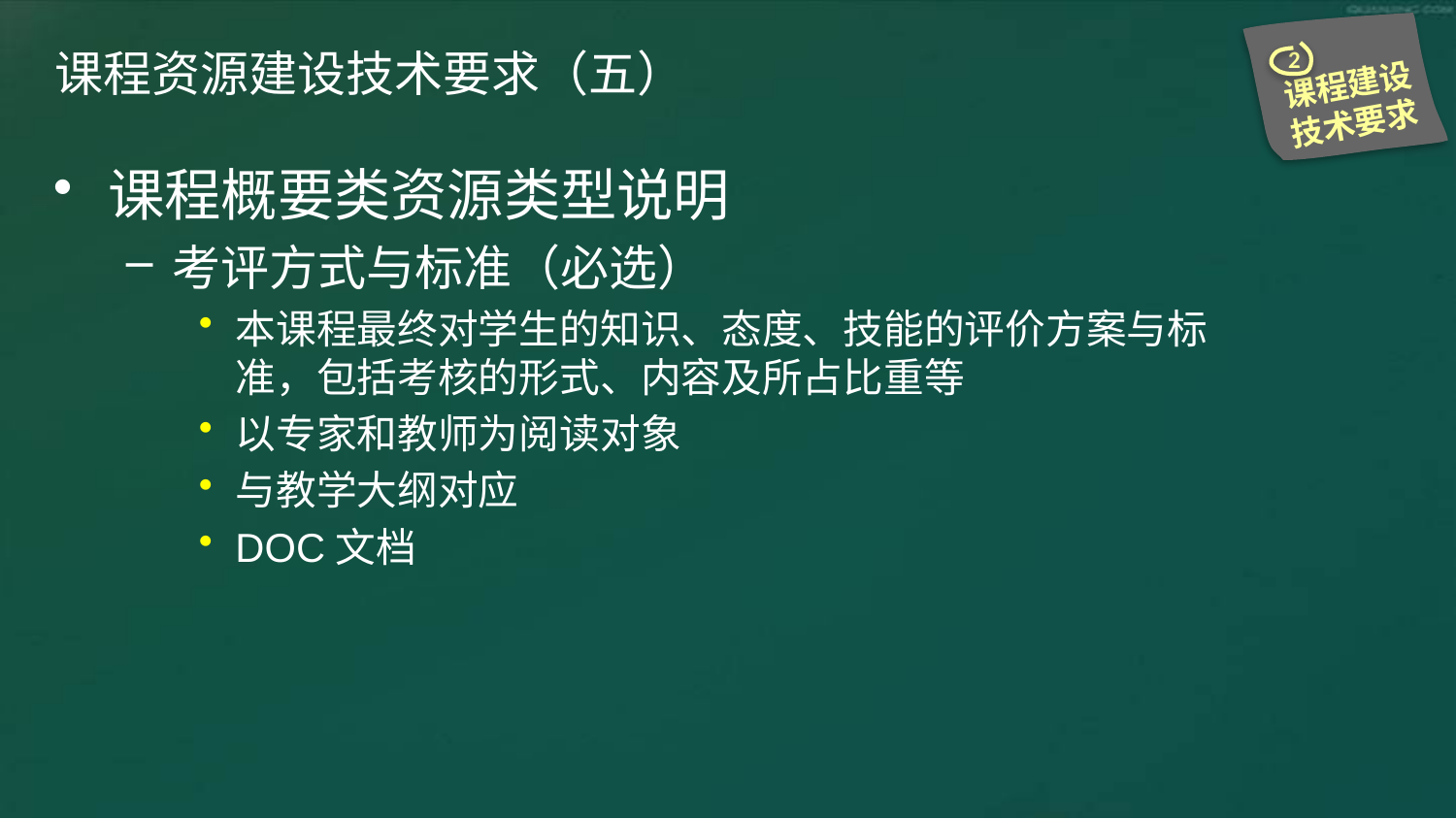

2

课程建设技术要求
# 课程资源建设技术要求（五）
课程概要类资源类型说明
考评方式与标准（必选）
本课程最终对学生的知识、态度、技能的评价方案与标准，包括考核的形式、内容及所占比重等
以专家和教师为阅读对象
与教学大纲对应
DOC文档